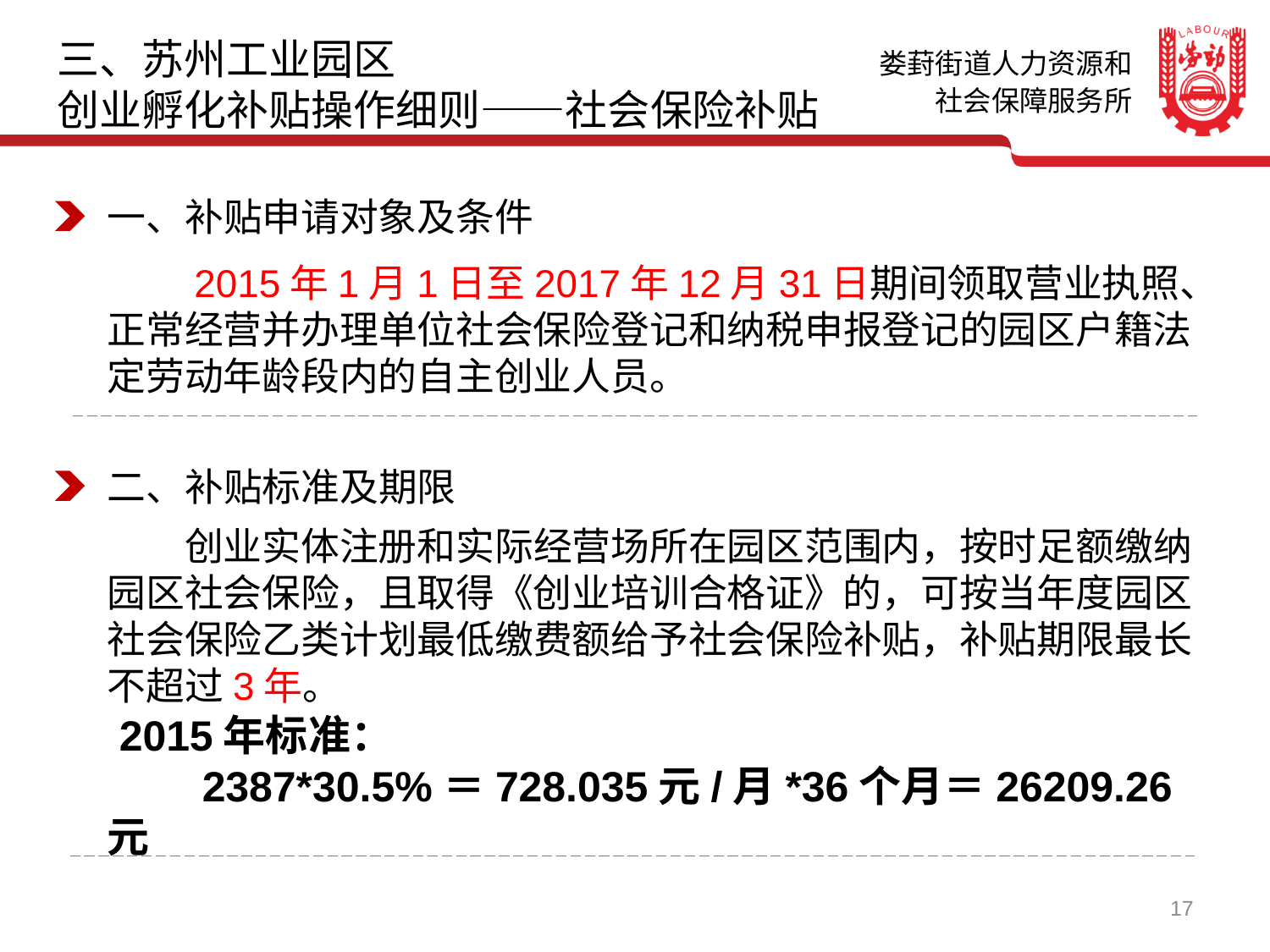

三、苏州工业园区
创业孵化补贴操作细则——社会保险补贴
一、补贴申请对象及条件

　　2015年1月1日至2017年12月31日期间领取营业执照、正常经营并办理单位社会保险登记和纳税申报登记的园区户籍法定劳动年龄段内的自主创业人员。
二、补贴标准及期限

　　创业实体注册和实际经营场所在园区范围内，按时足额缴纳园区社会保险，且取得《创业培训合格证》的，可按当年度园区社会保险乙类计划最低缴费额给予社会保险补贴，补贴期限最长不超过3年。
 2015年标准：
　　2387*30.5%＝728.035元/月*36个月＝26209.26元

17